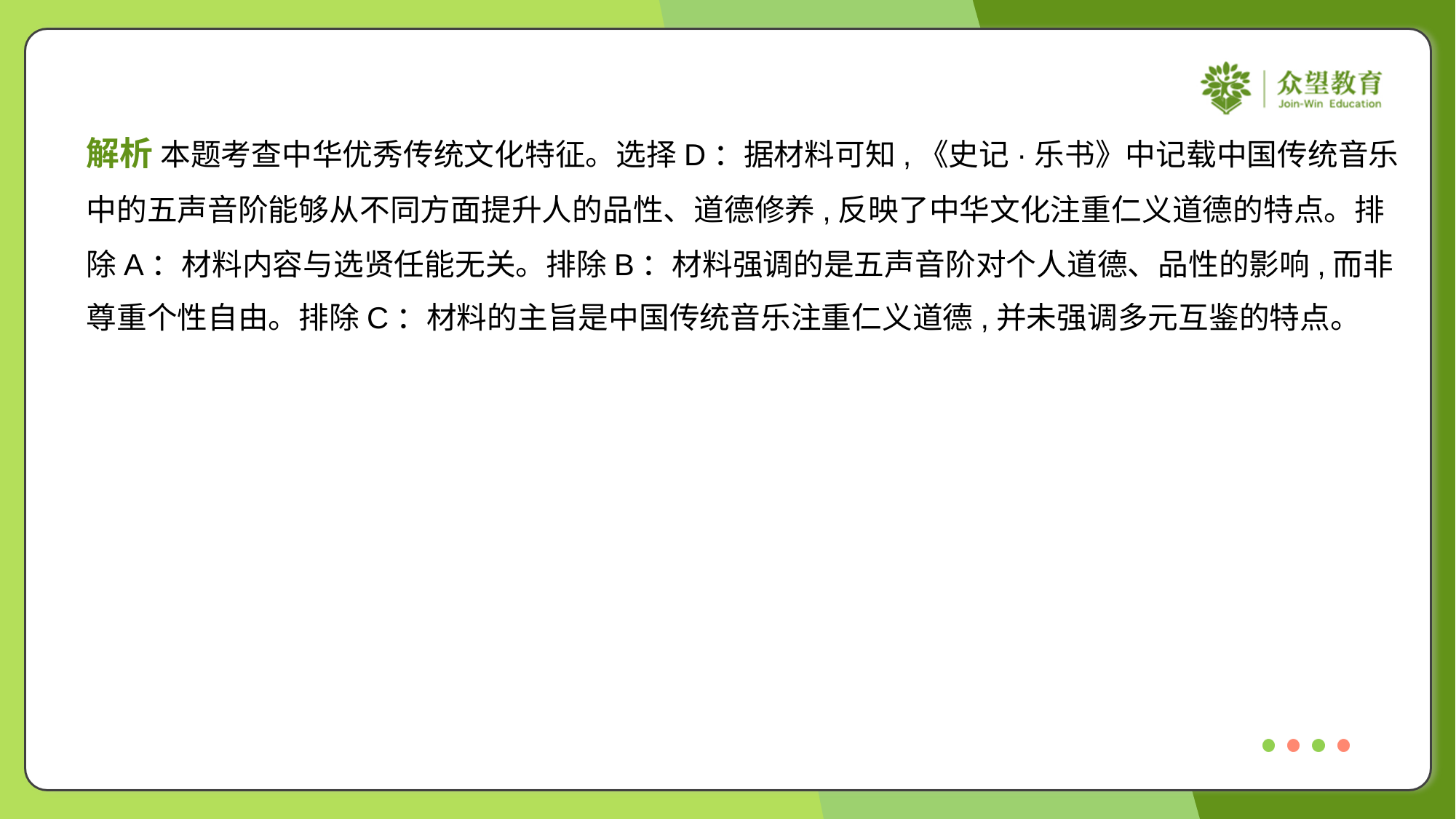

解析 本题考查中华优秀传统文化特征。选择D：据材料可知,《史记·乐书》中记载中国传统音乐
中的五声音阶能够从不同方面提升人的品性、道德修养,反映了中华文化注重仁义道德的特点。排
除A：材料内容与选贤任能无关。排除B：材料强调的是五声音阶对个人道德、品性的影响,而非
尊重个性自由。排除C：材料的主旨是中国传统音乐注重仁义道德,并未强调多元互鉴的特点。